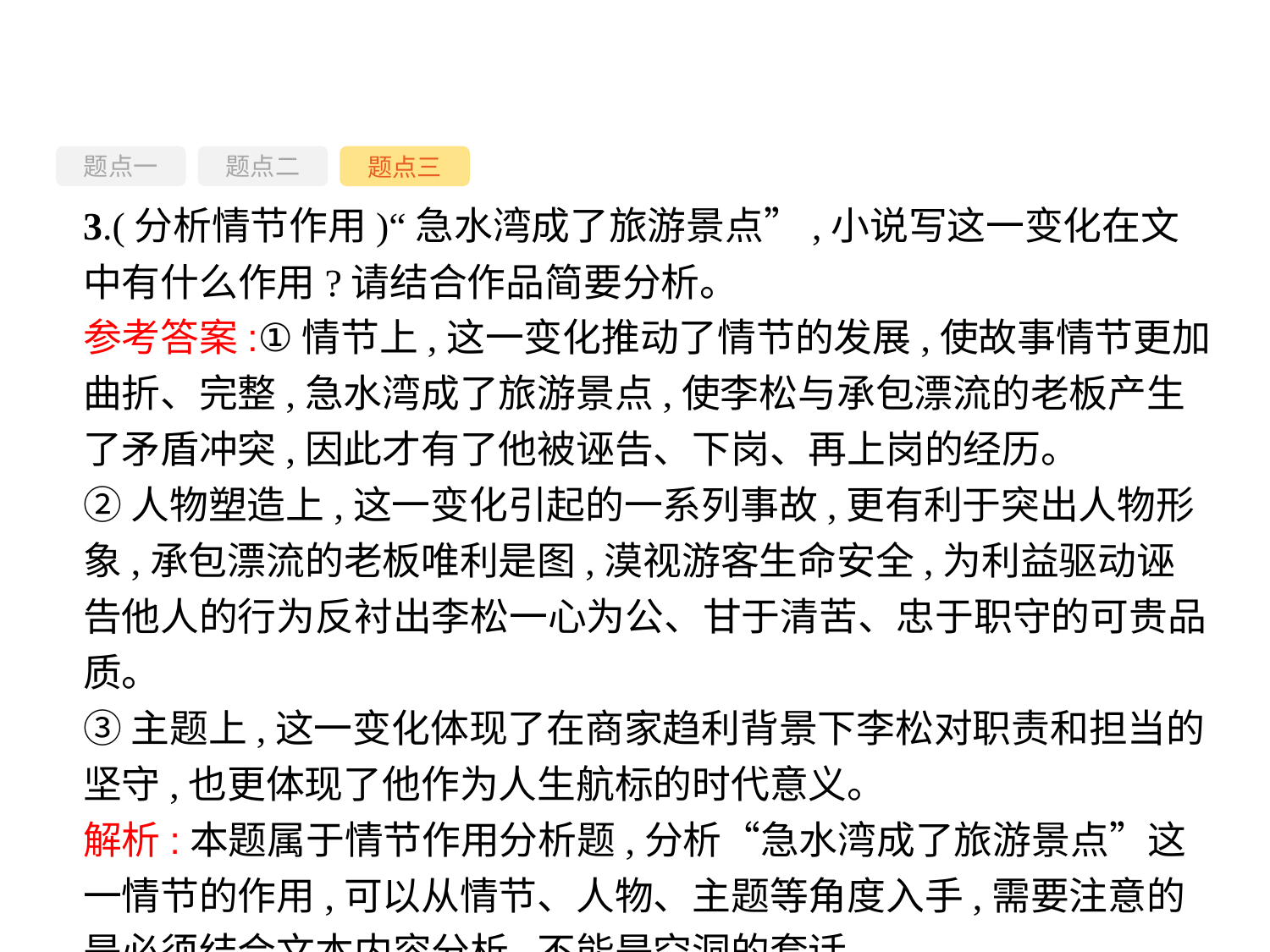

题点一
题点三
题点二
3.(分析情节作用)“急水湾成了旅游景点”,小说写这一变化在文中有什么作用?请结合作品简要分析。
参考答案:①情节上,这一变化推动了情节的发展,使故事情节更加曲折、完整,急水湾成了旅游景点,使李松与承包漂流的老板产生了矛盾冲突,因此才有了他被诬告、下岗、再上岗的经历。
②人物塑造上,这一变化引起的一系列事故,更有利于突出人物形象,承包漂流的老板唯利是图,漠视游客生命安全,为利益驱动诬告他人的行为反衬出李松一心为公、甘于清苦、忠于职守的可贵品质。
③主题上,这一变化体现了在商家趋利背景下李松对职责和担当的坚守,也更体现了他作为人生航标的时代意义。
解析:本题属于情节作用分析题,分析“急水湾成了旅游景点”这一情节的作用,可以从情节、人物、主题等角度入手,需要注意的是必须结合文本内容分析,不能是空洞的套话。
-133-